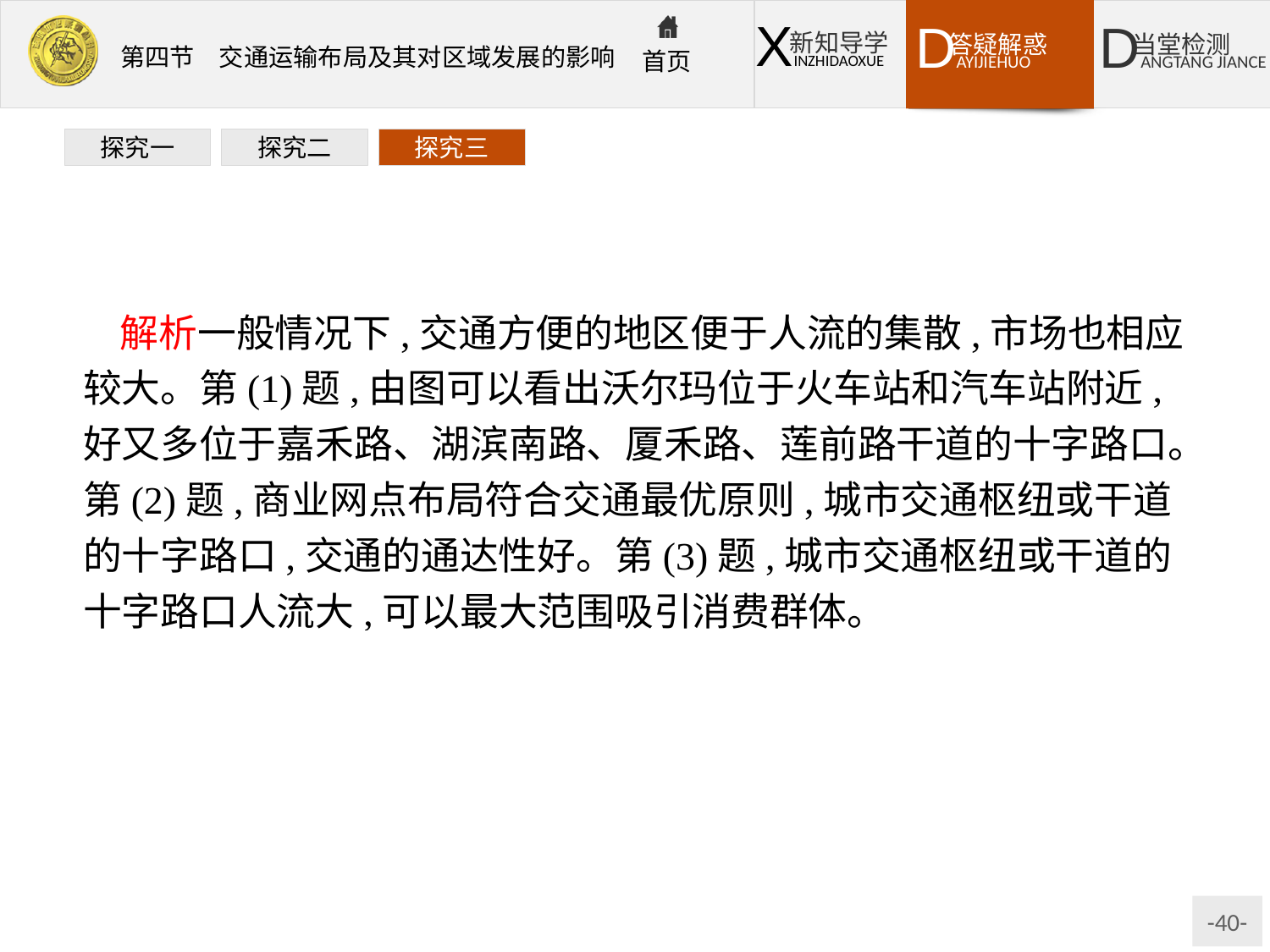

探究一
探究二
探究三
解析一般情况下,交通方便的地区便于人流的集散,市场也相应较大。第(1)题,由图可以看出沃尔玛位于火车站和汽车站附近,好又多位于嘉禾路、湖滨南路、厦禾路、莲前路干道的十字路口。第(2)题,商业网点布局符合交通最优原则,城市交通枢纽或干道的十字路口,交通的通达性好。第(3)题,城市交通枢纽或干道的十字路口人流大,可以最大范围吸引消费群体。
答案(1)D　(2)B　(3)A